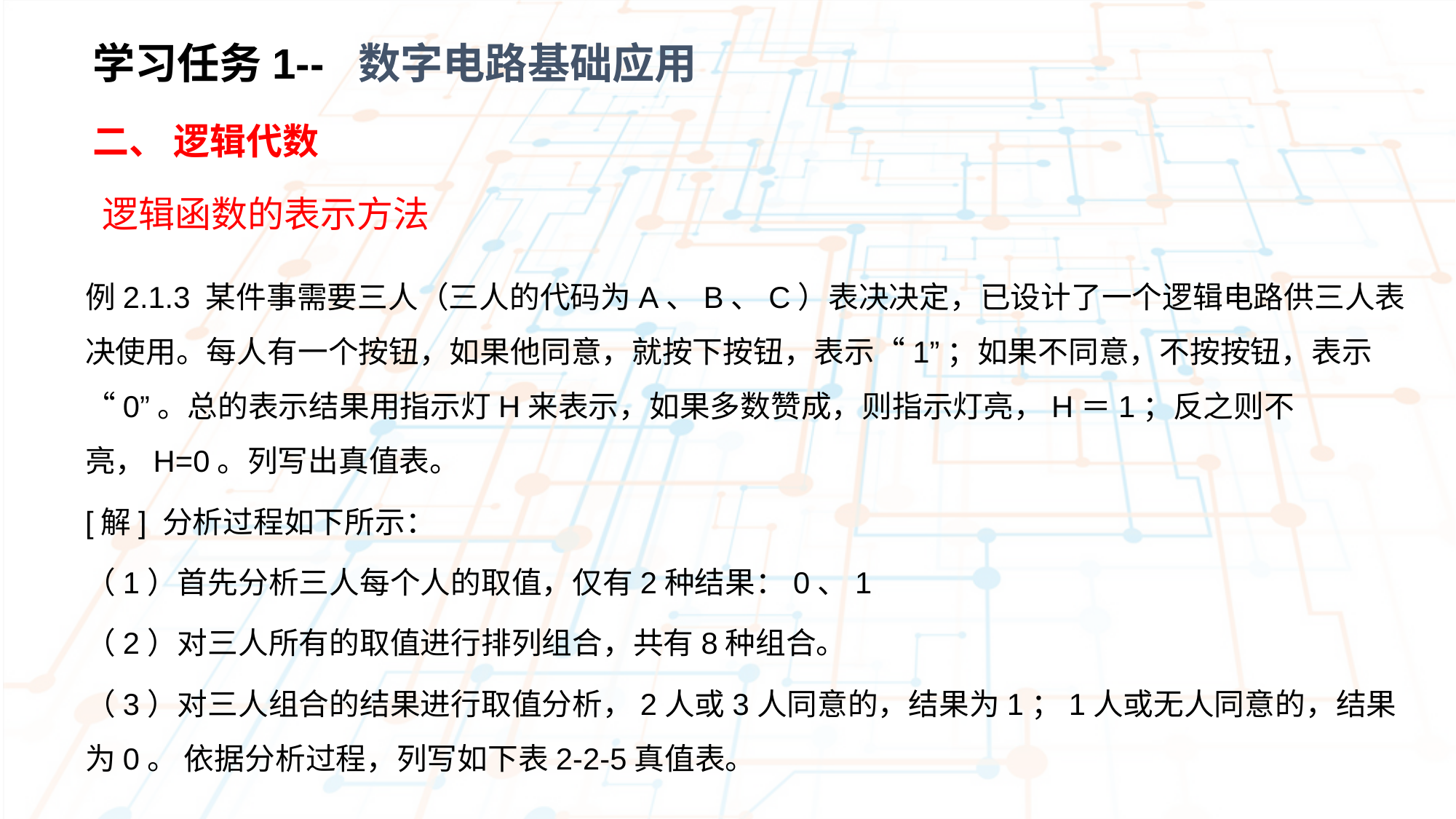

学习任务1--  数字电路基础应用
二、 逻辑代数

逻辑函数的表示方法
例2.1.3 某件事需要三人（三人的代码为A、B、C）表决决定，已设计了一个逻辑电路供三人表决使用。每人有一个按钮，如果他同意，就按下按钮，表示“1”；如果不同意，不按按钮，表示“0”。总的表示结果用指示灯H来表示，如果多数赞成，则指示灯亮，H＝1；反之则不亮，H=0。列写出真值表。
[解] 分析过程如下所示：
（1）首先分析三人每个人的取值，仅有2种结果：0、1
（2）对三人所有的取值进行排列组合，共有8种组合。
（3）对三人组合的结果进行取值分析，2人或3人同意的，结果为1；1人或无人同意的，结果为0。 依据分析过程，列写如下表2-2-5真值表。